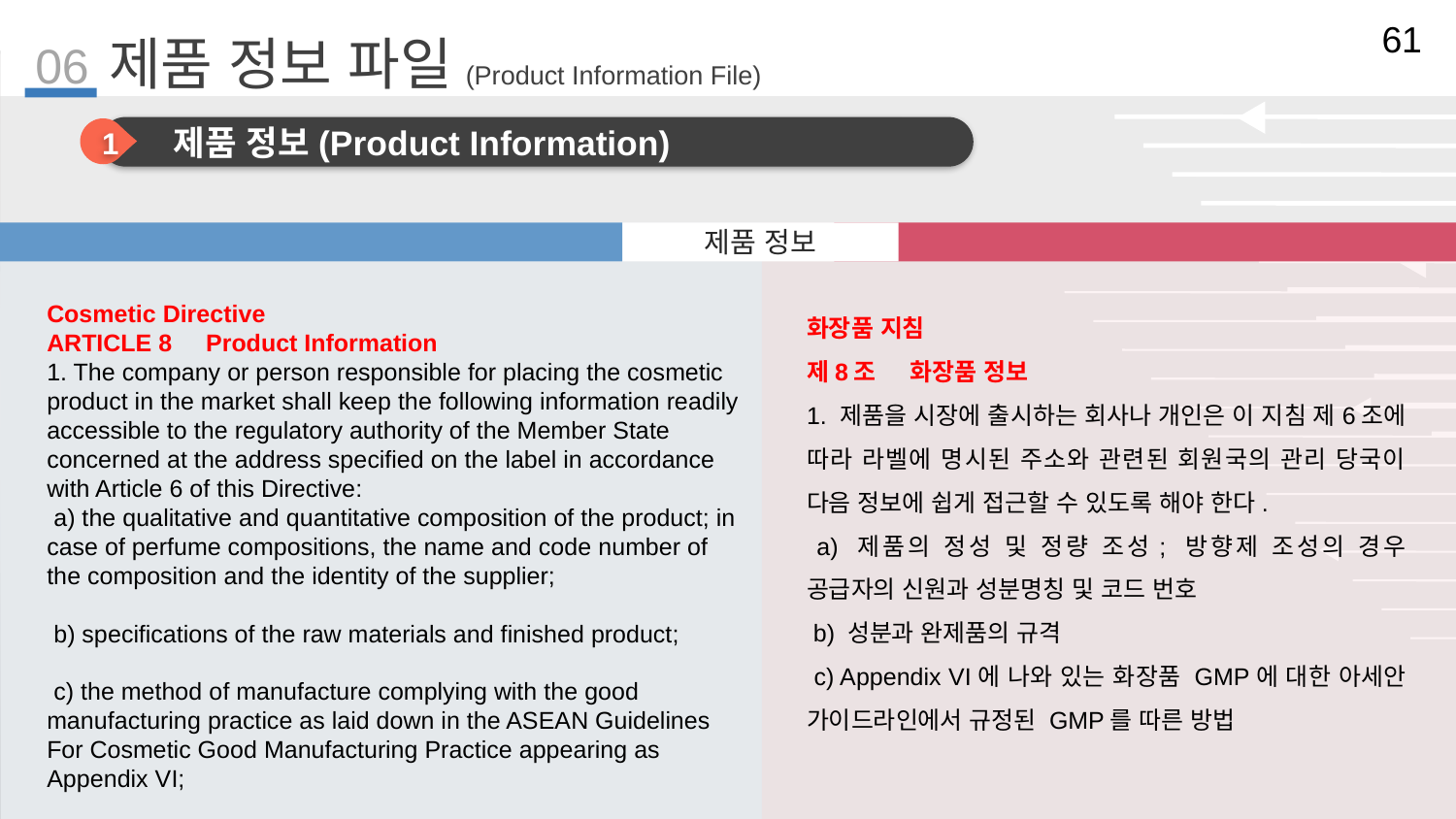

61
06
# 제품 정보 파일(Product Information File)
1

제품 정보(Product Information)
국문
영문
제품 정보

Cosmetic Directive
ARTICLE 8     Product Information
1. The company or person responsible for placing the cosmetic product in the market shall keep the following information readily accessible to the regulatory authority of the Member State concerned at the address specified on the label in accordance with Article 6 of this Directive:
 a) the qualitative and quantitative composition of the product; in case of perfume compositions, the name and code number of the composition and the identity of the supplier;

 b) specifications of the raw materials and finished product;

 c) the method of manufacture complying with the good manufacturing practice as laid down in the ASEAN Guidelines For Cosmetic Good Manufacturing Practice appearing as Appendix VI;
화장품 지침
제8조     화장품 정보
1. 제품을 시장에 출시하는 회사나 개인은 이 지침 제6조에 따라 라벨에 명시된 주소와 관련된 회원국의 관리 당국이 다음 정보에 쉽게 접근할 수 있도록 해야 한다.
 a) 제품의 정성 및 정량 조성; 방향제 조성의 경우 공급자의 신원과 성분명칭 및 코드 번호
 b) 성분과 완제품의 규격
 c) Appendix VI에 나와 있는 화장품 GMP에 대한 아세안 가이드라인에서 규정된 GMP를 따른 방법